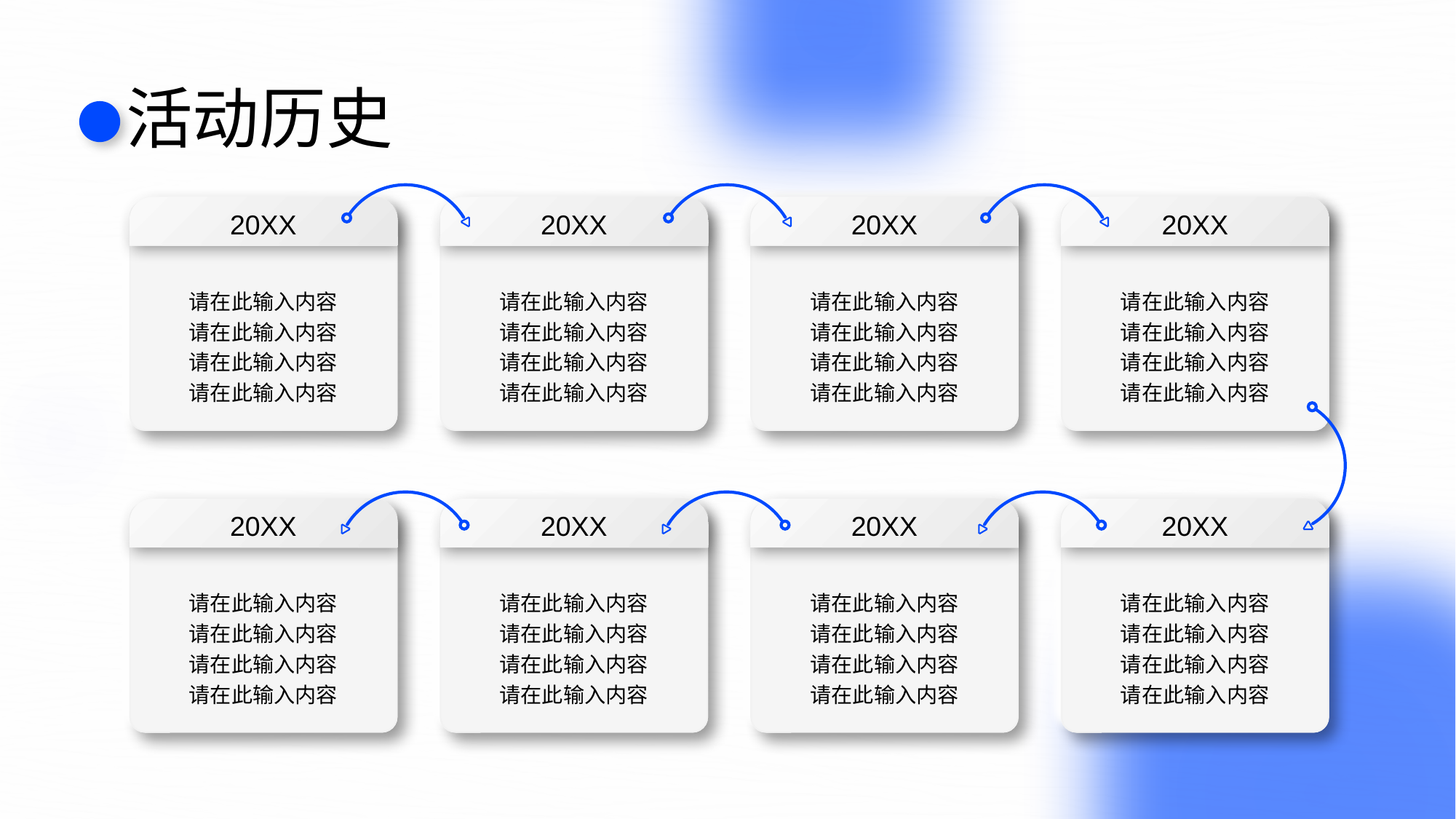

# 活动历史

20XX
2003

请在此输入内容
请在此输入内容
请在此输入内容
请在此输入内容
20XX
2003

请在此输入内容
请在此输入内容
请在此输入内容
请在此输入内容
20XX
2003

请在此输入内容
请在此输入内容
请在此输入内容
请在此输入内容
20XX
2003

请在此输入内容
请在此输入内容
请在此输入内容
请在此输入内容

20XX
2003

请在此输入内容
请在此输入内容
请在此输入内容
请在此输入内容
20XX
2003

请在此输入内容
请在此输入内容
请在此输入内容
请在此输入内容
20XX
2003

请在此输入内容
请在此输入内容
请在此输入内容
请在此输入内容
20XX
2003

请在此输入内容
请在此输入内容
请在此输入内容
请在此输入内容